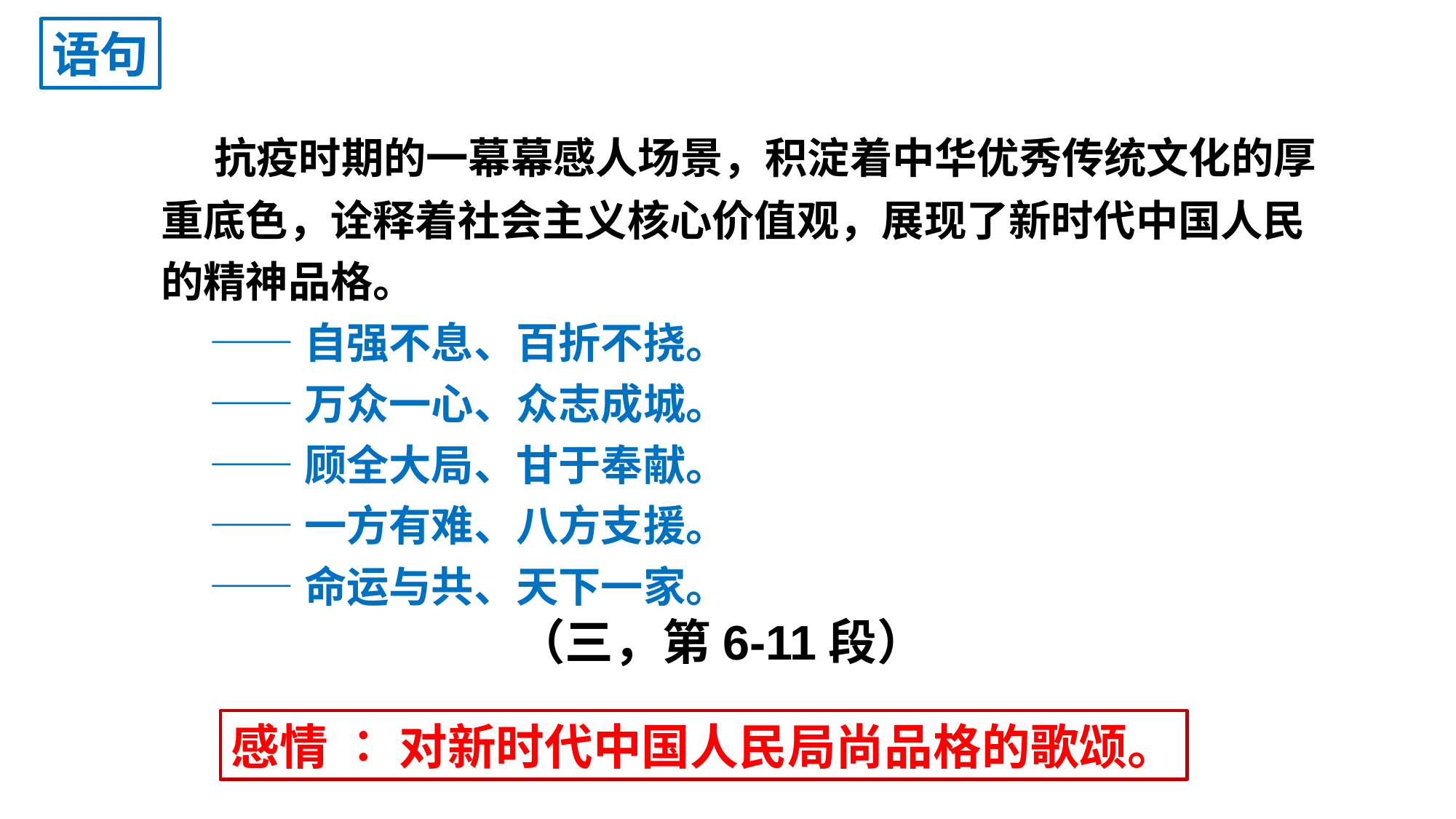

语句
    抗疫时期的一幕幕感人场景，积淀着中华优秀传统文化的厚重底色，诠释着社会主义核心价值观，展现了新时代中国人民的精神品格。
     ——自强不息、百折不挠。
     ——万众一心、众志成城。
     ——顾全大局、甘于奉献。
     ——一方有难、八方支援。
     ——命运与共、天下一家。
                               （三，第6-11段）
感情 ∶ 对新时代中国人民局尚品格的歌颂。